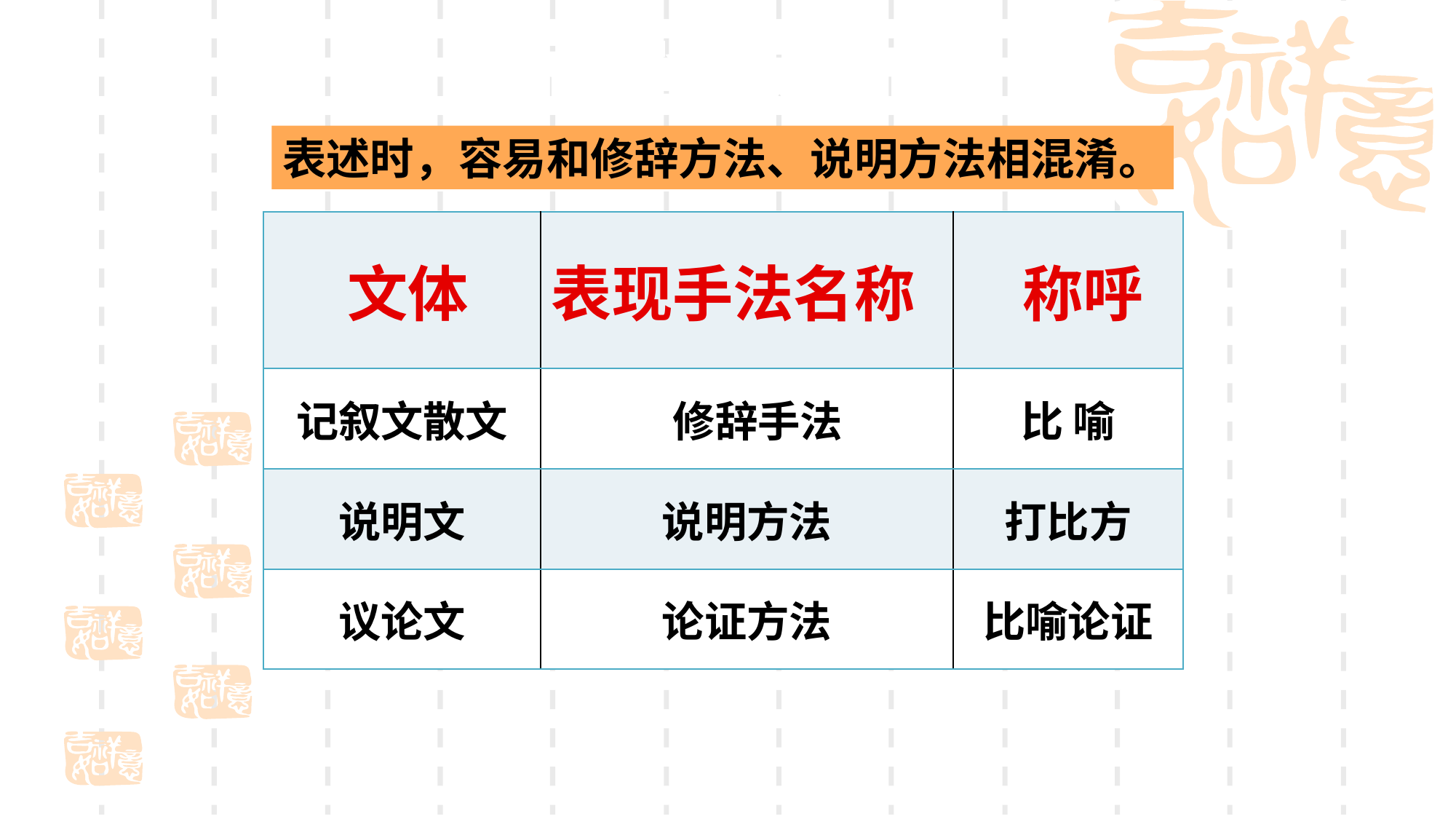

温馨提示

表述时，容易和修辞方法、说明方法相混淆。
| 文体 | 表现手法名称 | 称呼 |
| --- | --- | --- |
| 记叙文散文 | 修辞手法 | 比 喻 |
| 说明文 | 说明方法 | 打比方 |
| 议论文 | 论证方法 | 比喻论证 |